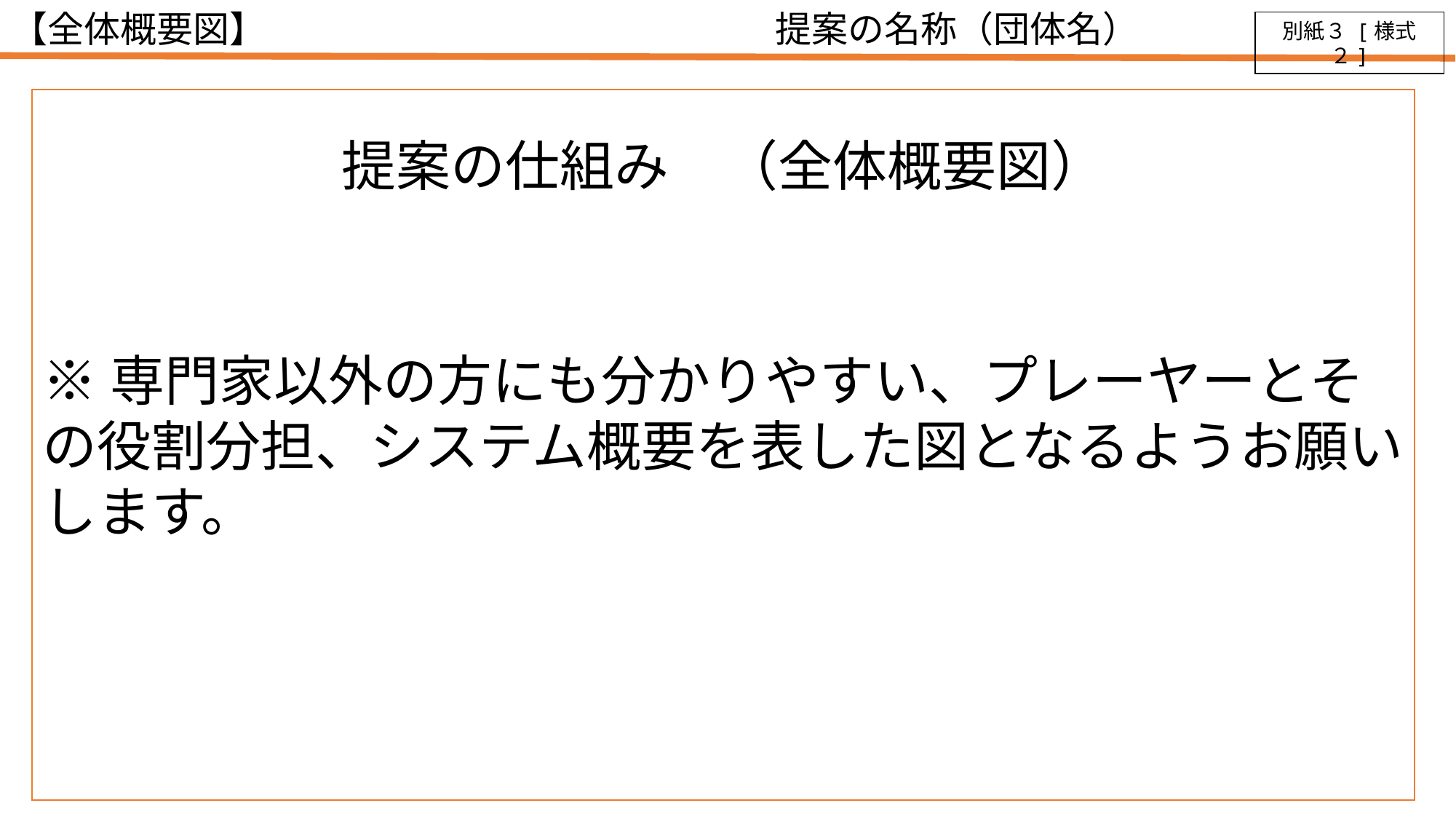

【全体概要図】　　　　　　　　　　　　　　提案の名称（団体名）
別紙３ [様式２]

提案の仕組み　（全体概要図）
※専門家以外の方にも分かりやすい、プレーヤーとその役割分担、システム概要を表した図となるようお願いします。